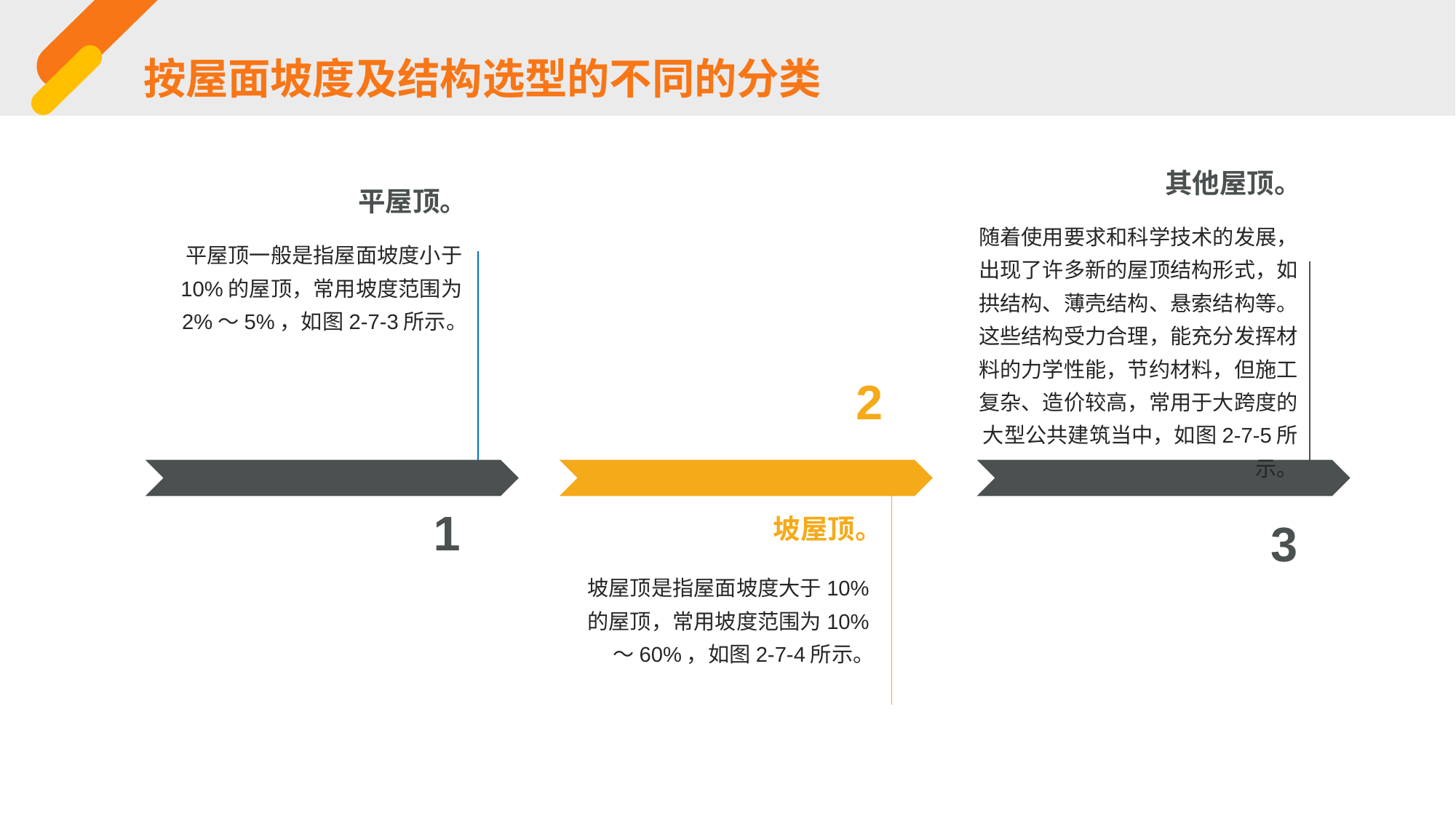

按屋面坡度及结构选型的不同的分类
其他屋顶。
平屋顶。
随着使用要求和科学技术的发展，出现了许多新的屋顶结构形式，如拱结构、薄壳结构、悬索结构等。这些结构受力合理，能充分发挥材料的力学性能，节约材料，但施工复杂、造价较高，常用于大跨度的大型公共建筑当中，如图2-7-5所示。
平屋顶一般是指屋面坡度小于10%的屋顶，常用坡度范围为2%～5%，如图2-7-3所示。
2

1
坡屋顶。
3
坡屋顶是指屋面坡度大于10%的屋顶，常用坡度范围为10%～60%，如图2-7-4所示。